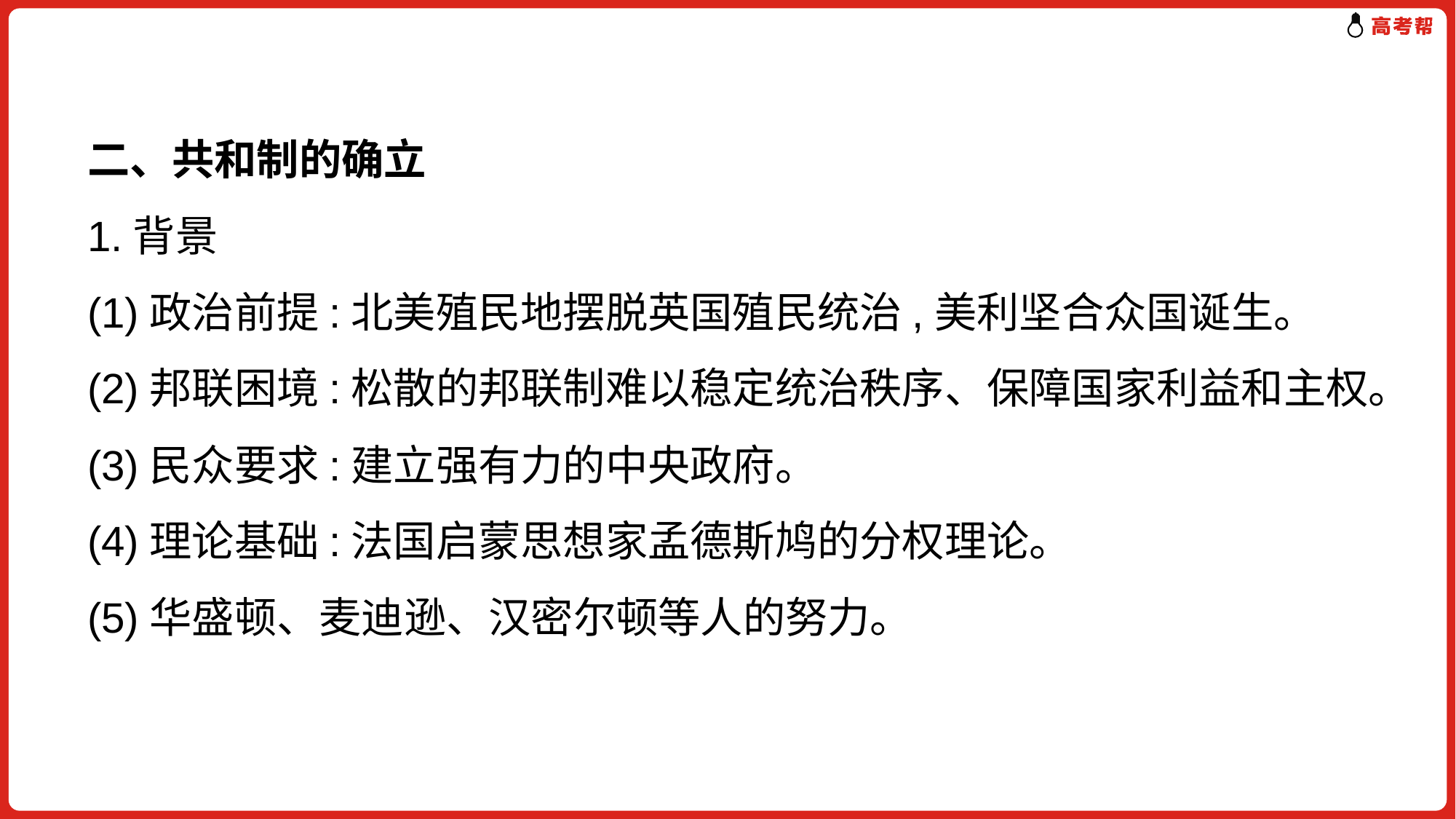

二、共和制的确立
1.背景
(1)政治前提:北美殖民地摆脱英国殖民统治,美利坚合众国诞生。
(2)邦联困境:松散的邦联制难以稳定统治秩序、保障国家利益和主权。
(3)民众要求:建立强有力的中央政府。
(4)理论基础:法国启蒙思想家孟德斯鸠的分权理论。
(5)华盛顿、麦迪逊、汉密尔顿等人的努力。